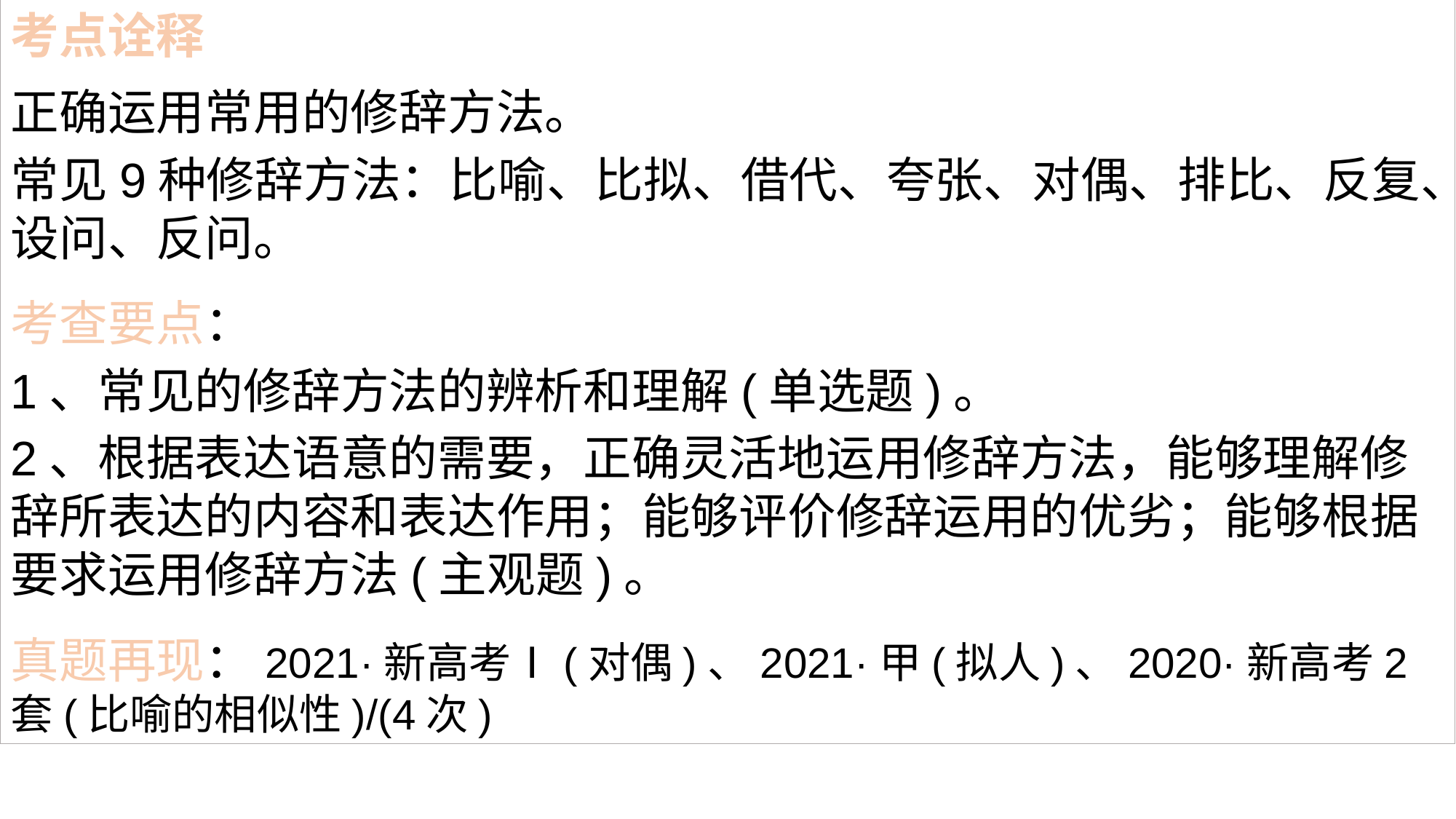

考点诠释
正确运用常用的修辞方法。
常见9种修辞方法：比喻、比拟、借代、夸张、对偶、排比、反复、设问、反问。
考查要点：
1、常见的修辞方法的辨析和理解(单选题)。
2、根据表达语意的需要，正确灵活地运用修辞方法，能够理解修辞所表达的内容和表达作用；能够评价修辞运用的优劣；能够根据要求运用修辞方法(主观题)。
真题再现：2021·新高考Ⅰ(对偶)、2021·甲(拟人)、2020·新高考2套(比喻的相似性)/(4次)